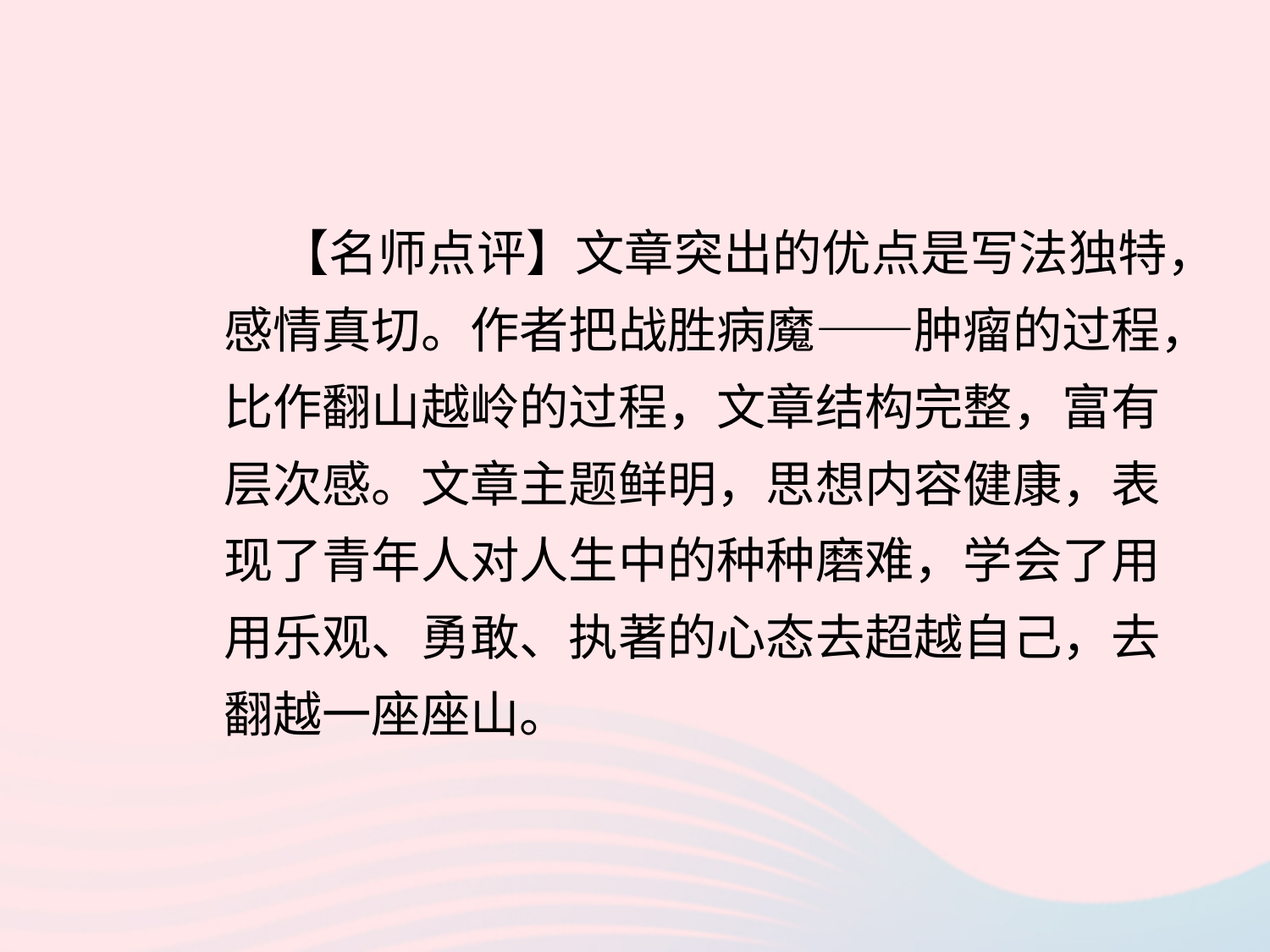

【名师点评】文章突出的优点是写法独特，感情真切。作者把战胜病魔——肿瘤的过程，比作翻山越岭的过程，文章结构完整，富有层次感。文章主题鲜明，思想内容健康，表现了青年人对人生中的种种磨难，学会了用用乐观、勇敢、执著的心态去超越自己，去翻越一座座山。